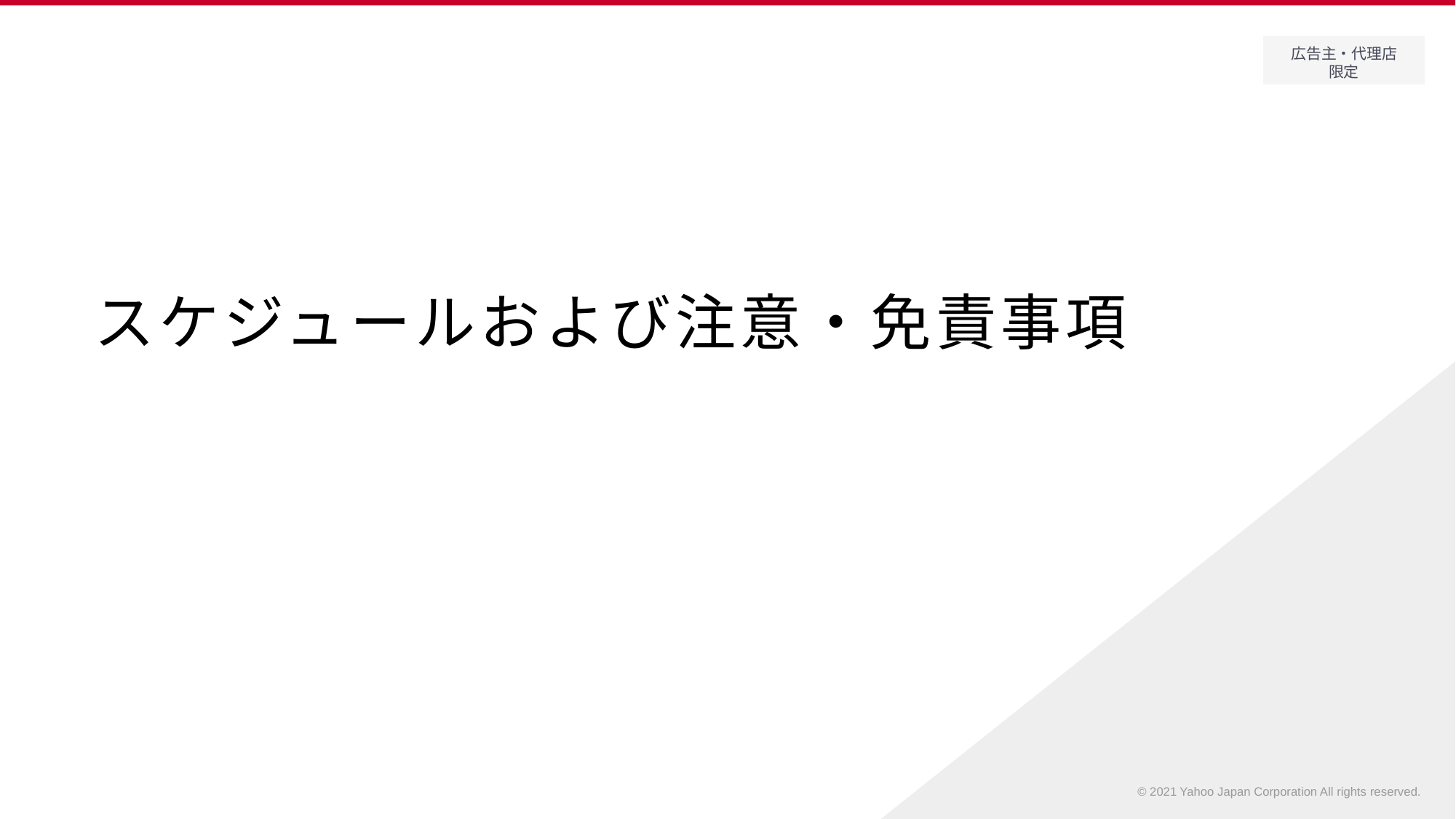

# スケジュールおよび注意・免責事項
© 2021 Yahoo Japan Corporation All rights reserved.